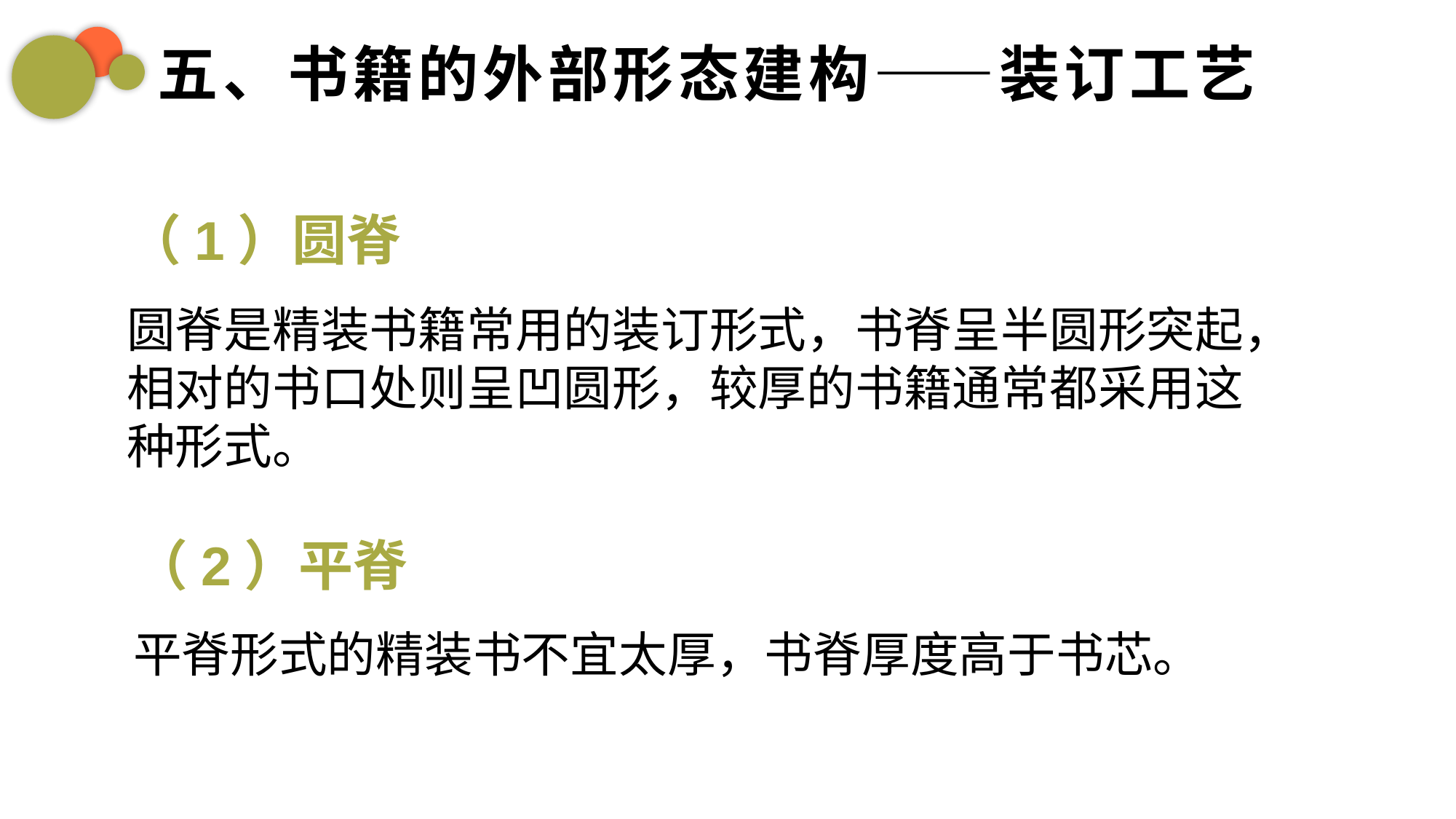

五、书籍的外部形态建构——装订工艺
（1）圆脊
圆脊是精装书籍常用的装订形式，书脊呈半圆形突起，相对的书口处则呈凹圆形，较厚的书籍通常都采用这种形式。
（2）平脊
平脊形式的精装书不宜太厚，书脊厚度高于书芯。